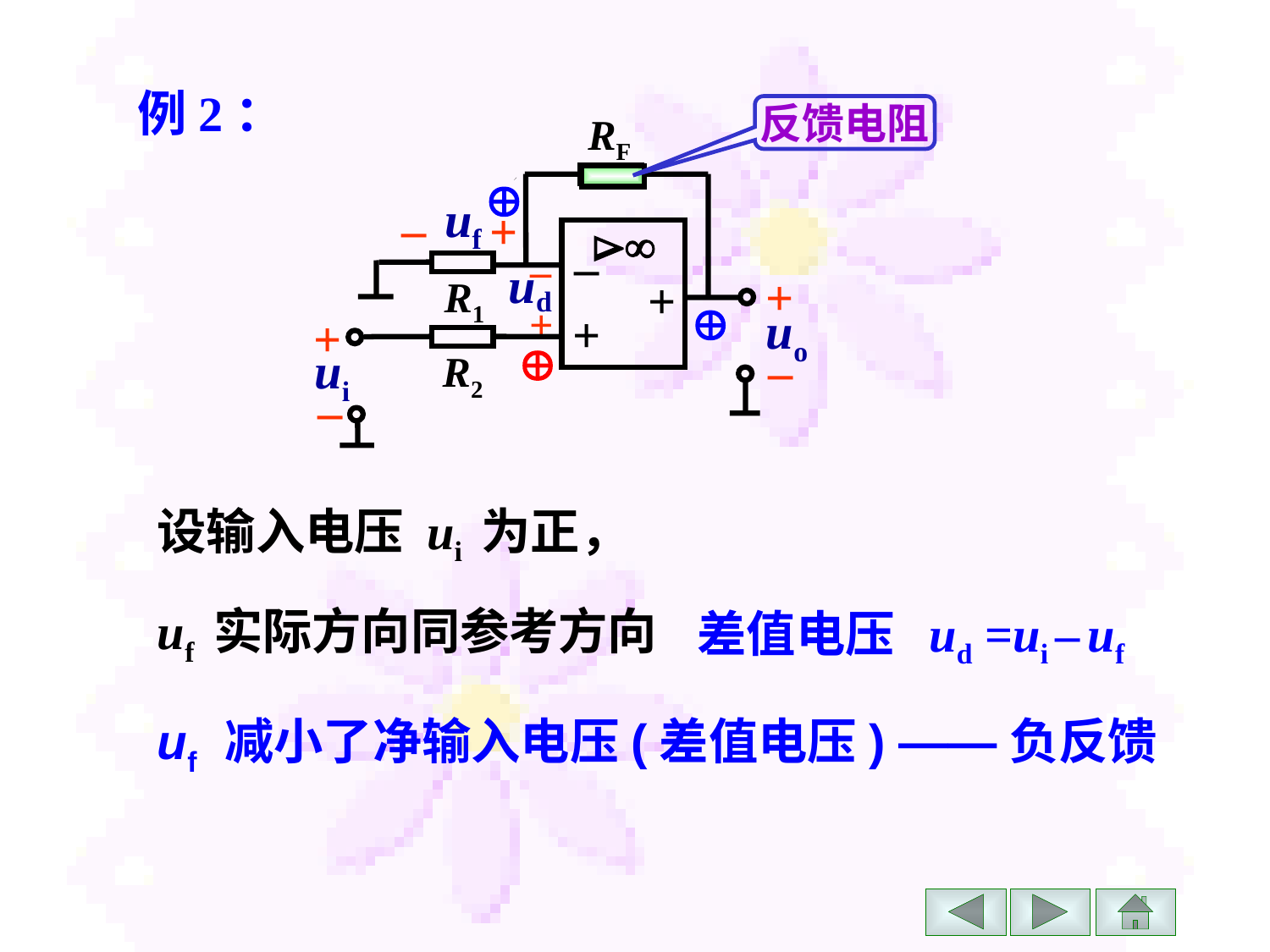

例2：
反馈电阻
RF

∞
Δ

–

+

+
R1

uo
+

+

ui
–

R2

–

⊕
uf
–
+
–
ud
+
⊕
⊕
设输入电压 ui 为正，
uf 实际方向同参考方向
差值电压  ud =ui – uf
uf  减小了净输入电压(差值电压) ——负反馈